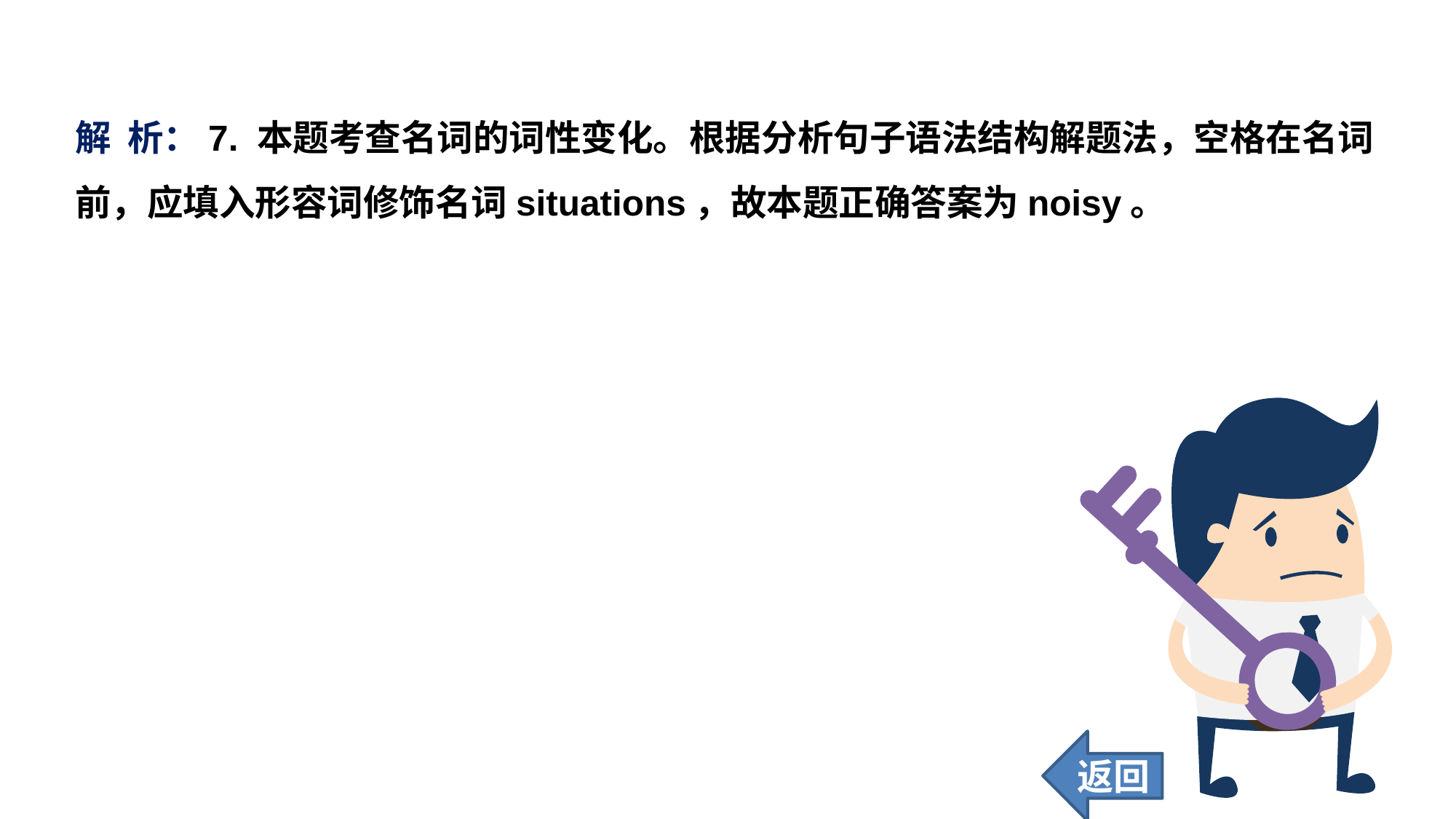

解  析：7. 本题考查名词的词性变化。根据分析句子语法结构解题法，空格在名词前，应填入形容词修饰名词situations，故本题正确答案为noisy。

返回
107